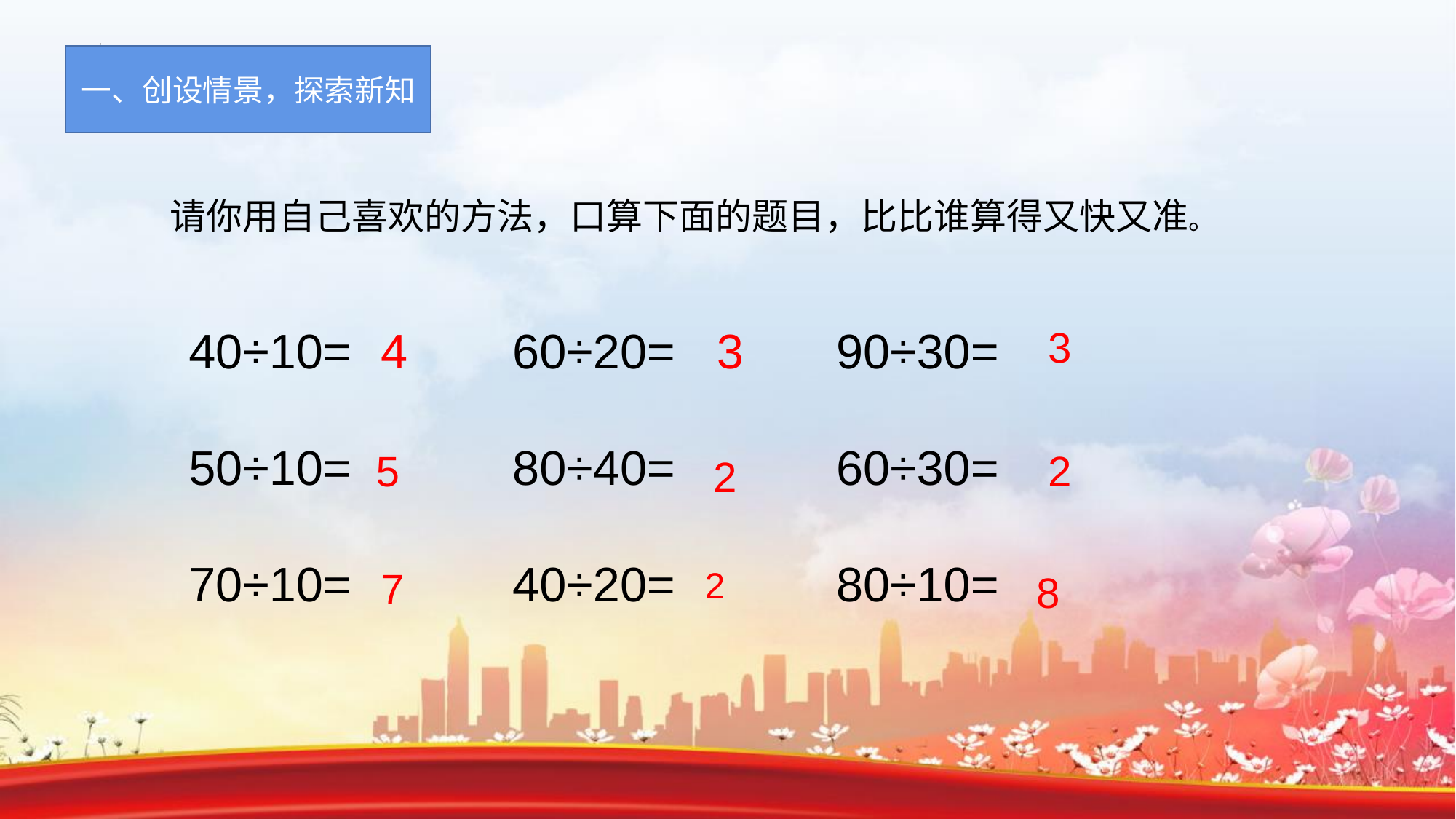

一、创设情景，探索新知
请你用自己喜欢的方法，口算下面的题目，比比谁算得又快又准。
40÷10=            60÷20=            90÷30=

50÷10=            80÷40=            60÷30=

70÷10=            40÷20=            80÷10=
3
3
4
2
5
2
7
2
8